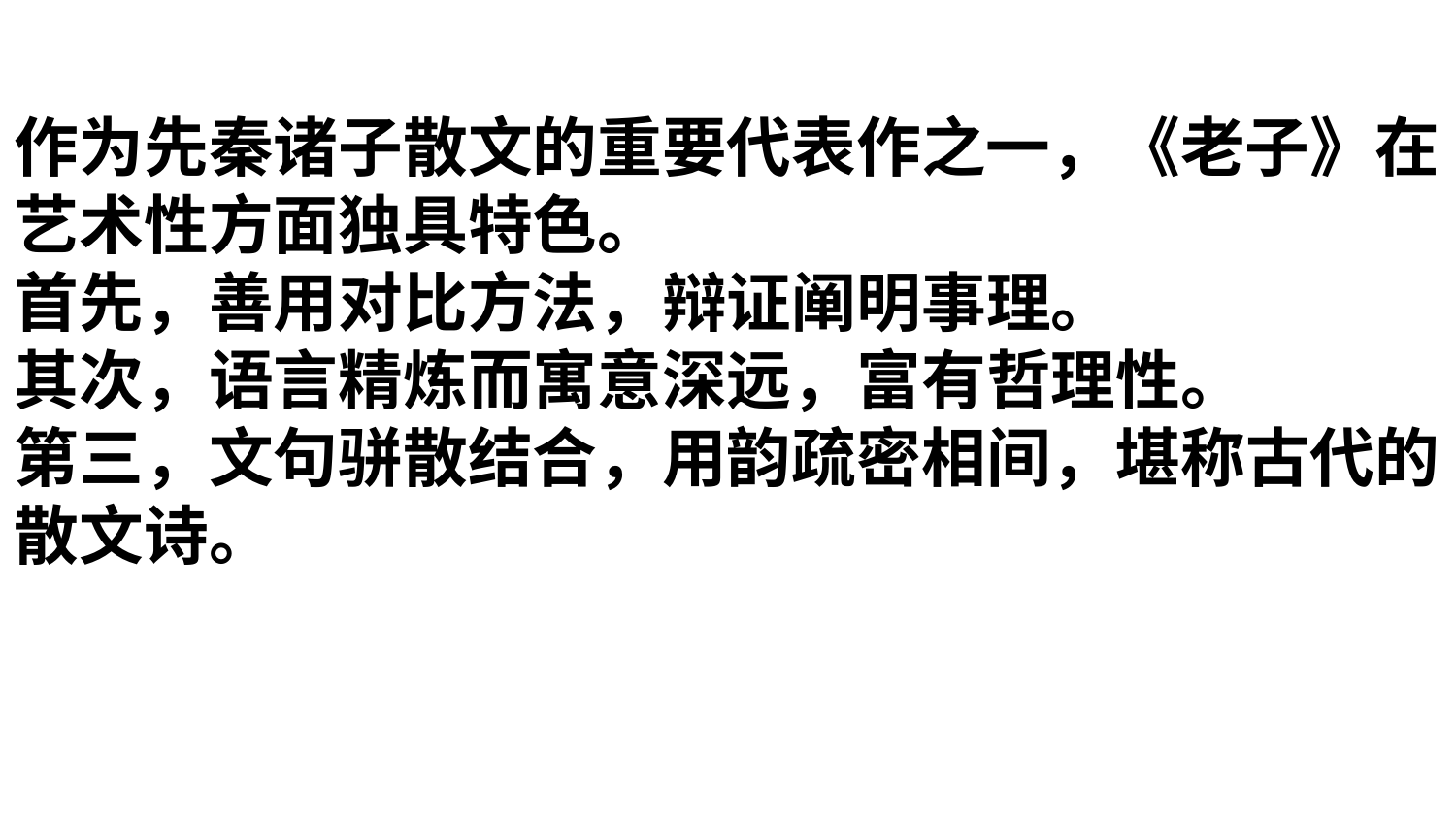

作为先秦诸子散文的重要代表作之一，《老子》在艺术性方面独具特色。
首先，善用对比方法，辩证阐明事理。
其次，语言精炼而寓意深远，富有哲理性。
第三，文句骈散结合，用韵疏密相间，堪称古代的散文诗。